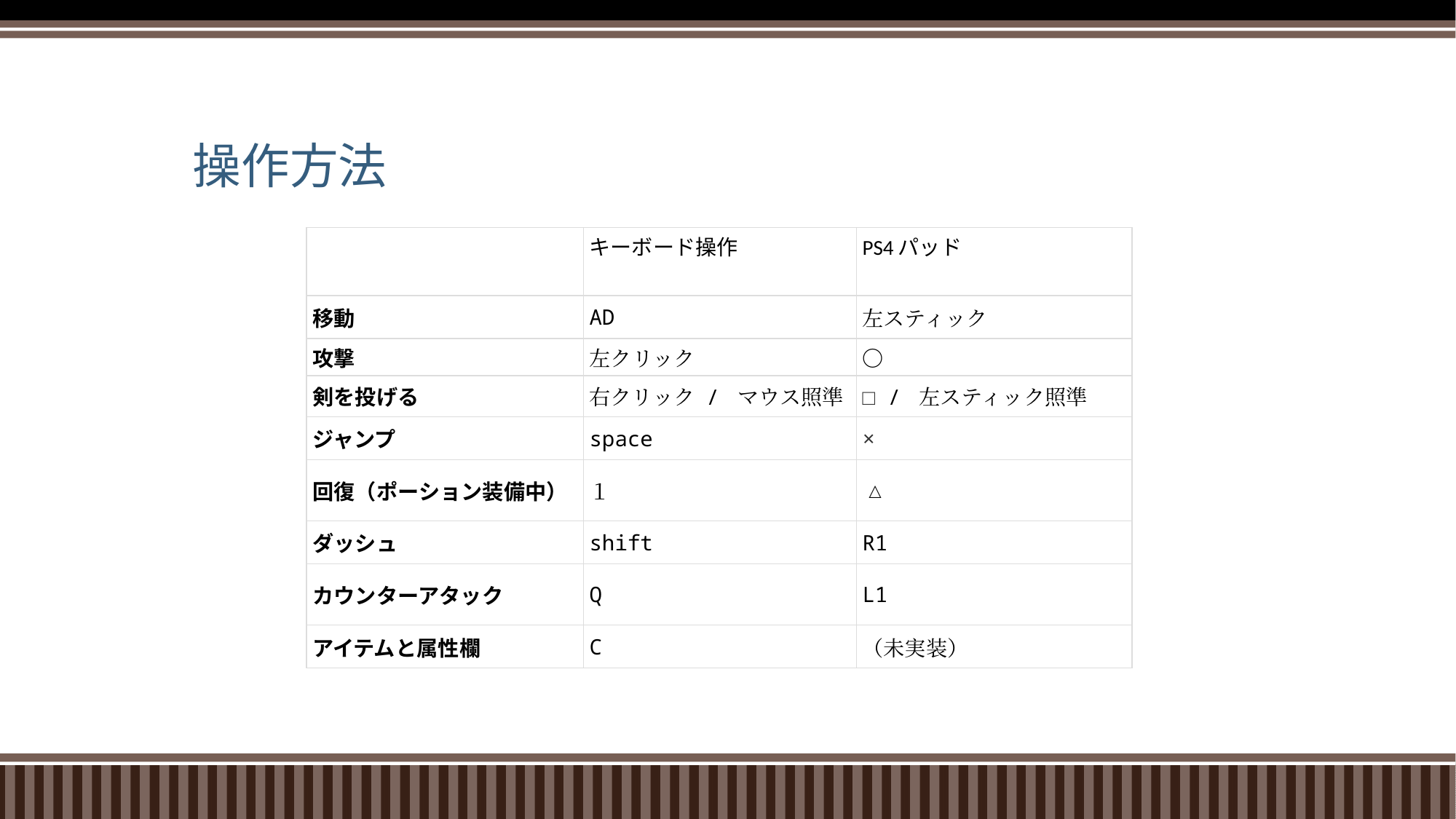

メインにキーボード操作　PS4パッドの場合は（）内

# 操作方法
|  | キーボード操作 | PS4パッド |
| --- | --- | --- |
| 移動 | AD | 左スティック |
| 攻撃 | 左クリック | 〇 |
| 剣を投げる | 右クリック / マウス照準 | □ / 左スティック照準 |
| ジャンプ | space | × |
| 回復（ポーション装備中） | １ | △ |
| ダッシュ | shift | R1 |
| カウンターアタック | Q | L1 |
| アイテムと属性欄 | C | （未実装） |